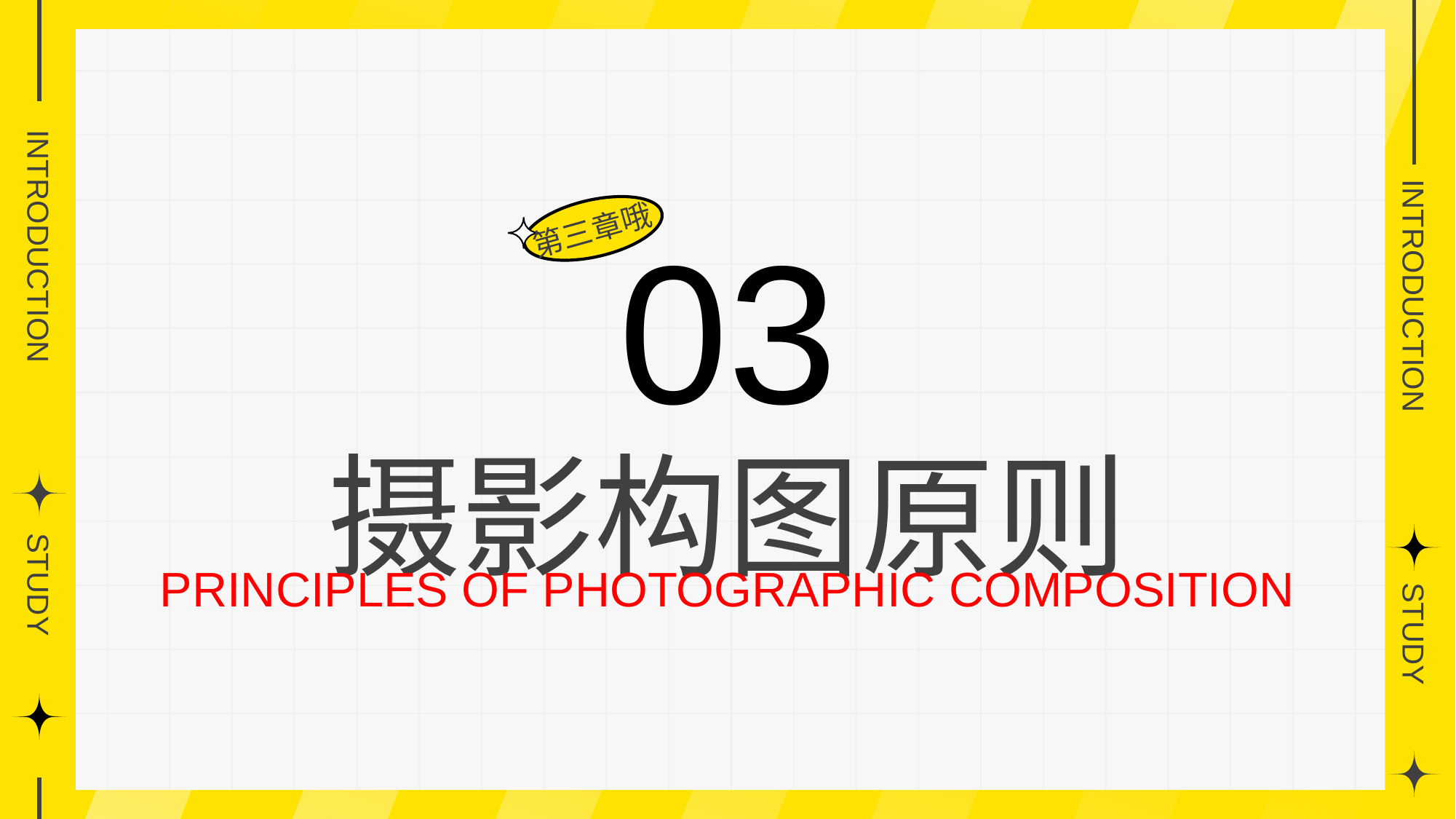

第三章哦
03
摄影构图原则
PRINCIPLES OF PHOTOGRAPHIC COMPOSITION